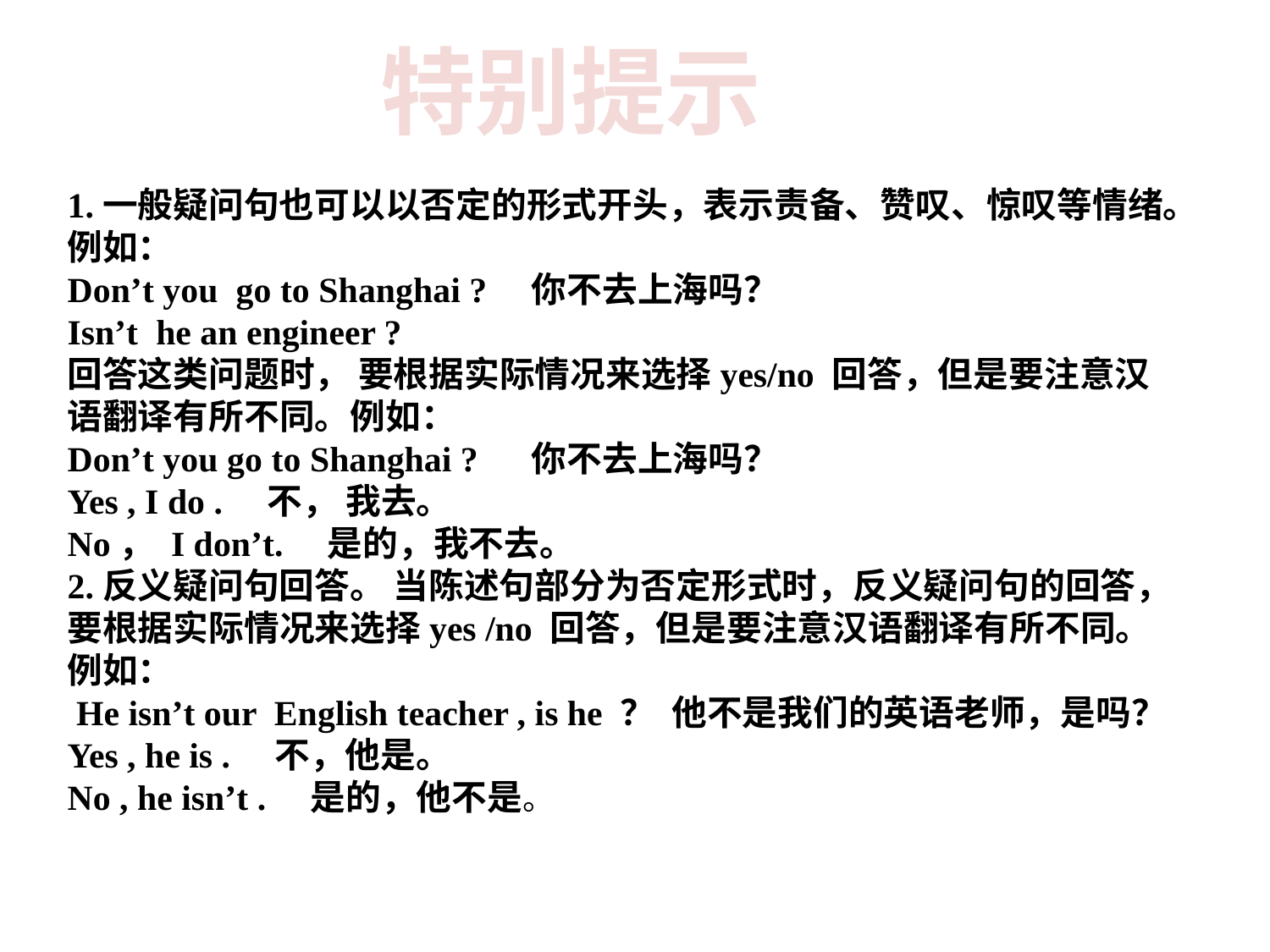

特别提示
1.一般疑问句也可以以否定的形式开头，表示责备、赞叹、惊叹等情绪。例如：
Don’t you  go to Shanghai ?    你不去上海吗？
Isn’t  he an engineer ?
回答这类问题时， 要根据实际情况来选择yes/no 回答，但是要注意汉语翻译有所不同。例如：
Don’t you go to Shanghai ?     你不去上海吗？
Yes , I do .    不， 我去。
No， I don’t.    是的，我不去。
2.反义疑问句回答。 当陈述句部分为否定形式时，反义疑问句的回答，要根据实际情况来选择yes /no 回答，但是要注意汉语翻译有所不同。例如：
 He isn’t our  English teacher , is he ？  他不是我们的英语老师，是吗？
Yes , he is .    不，他是。
No , he isn’t .    是的，他不是。